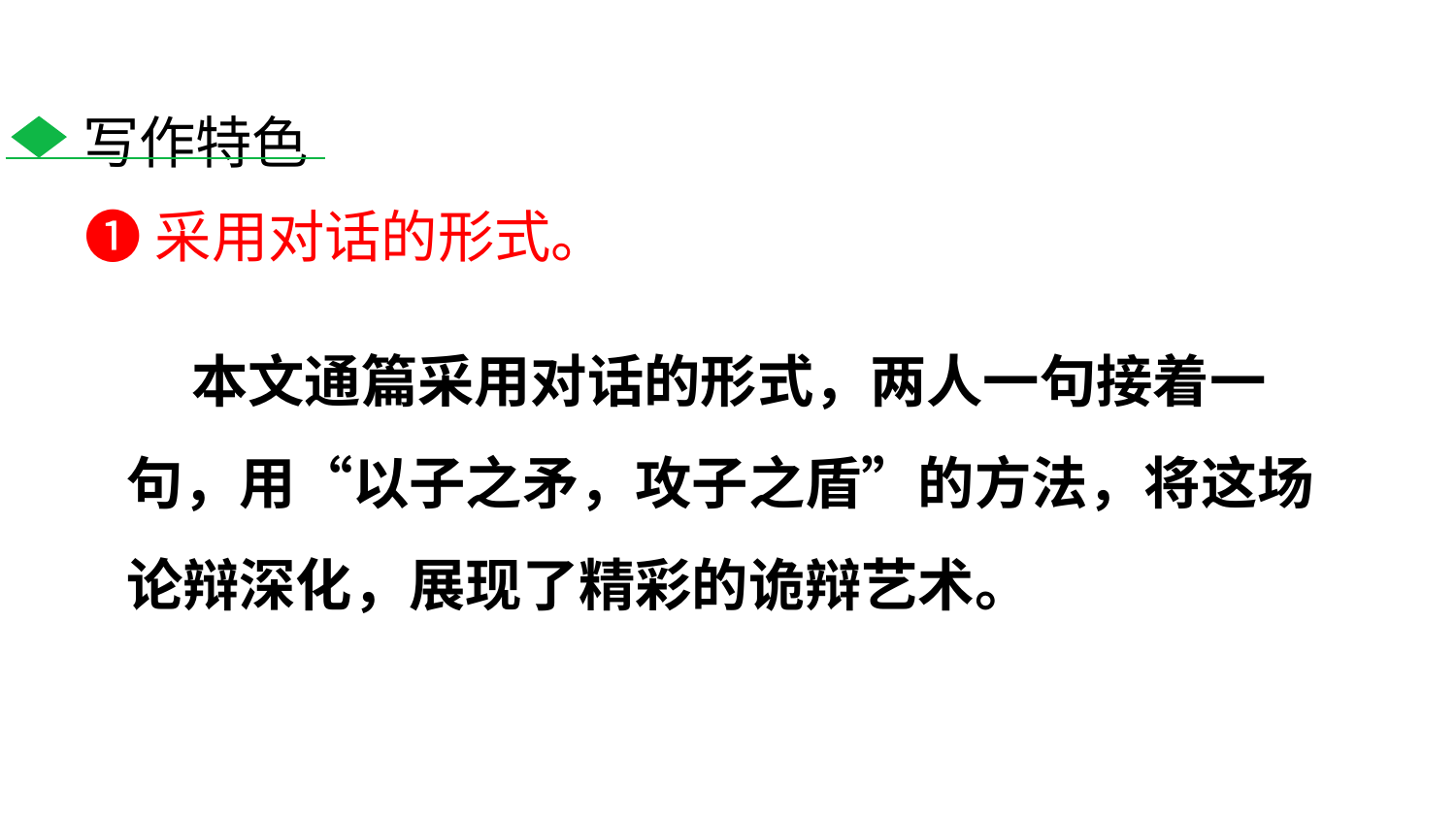

写作特色

❶采用对话的形式。
    本文通篇采用对话的形式，两人一句接着一句，用“以子之矛，攻子之盾”的方法，将这场论辩深化，展现了精彩的诡辩艺术。